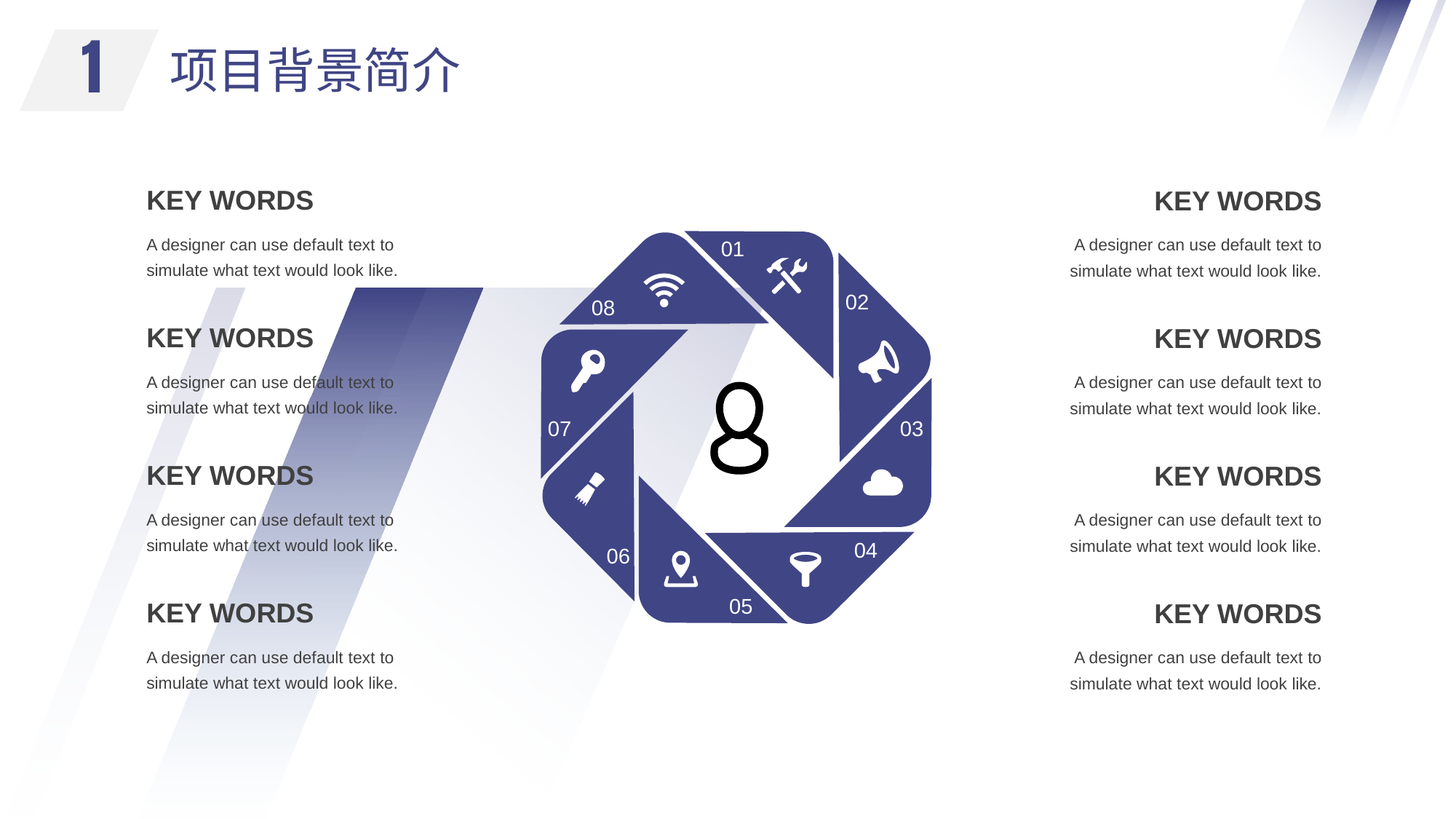

1
项目背景简介
KEY WORDS
KEY WORDS
A designer can use default text to simulate what text would look like.
A designer can use default text to simulate what text would look like.
01

02

08
KEY WORDS
KEY WORDS

A designer can use default text to simulate what text would look like.
A designer can use default text to simulate what text would look like.

03
07

KEY WORDS
KEY WORDS

A designer can use default text to simulate what text would look like.
A designer can use default text to simulate what text would look like.
04

06

05
KEY WORDS
KEY WORDS
A designer can use default text to simulate what text would look like.
A designer can use default text to simulate what text would look like.